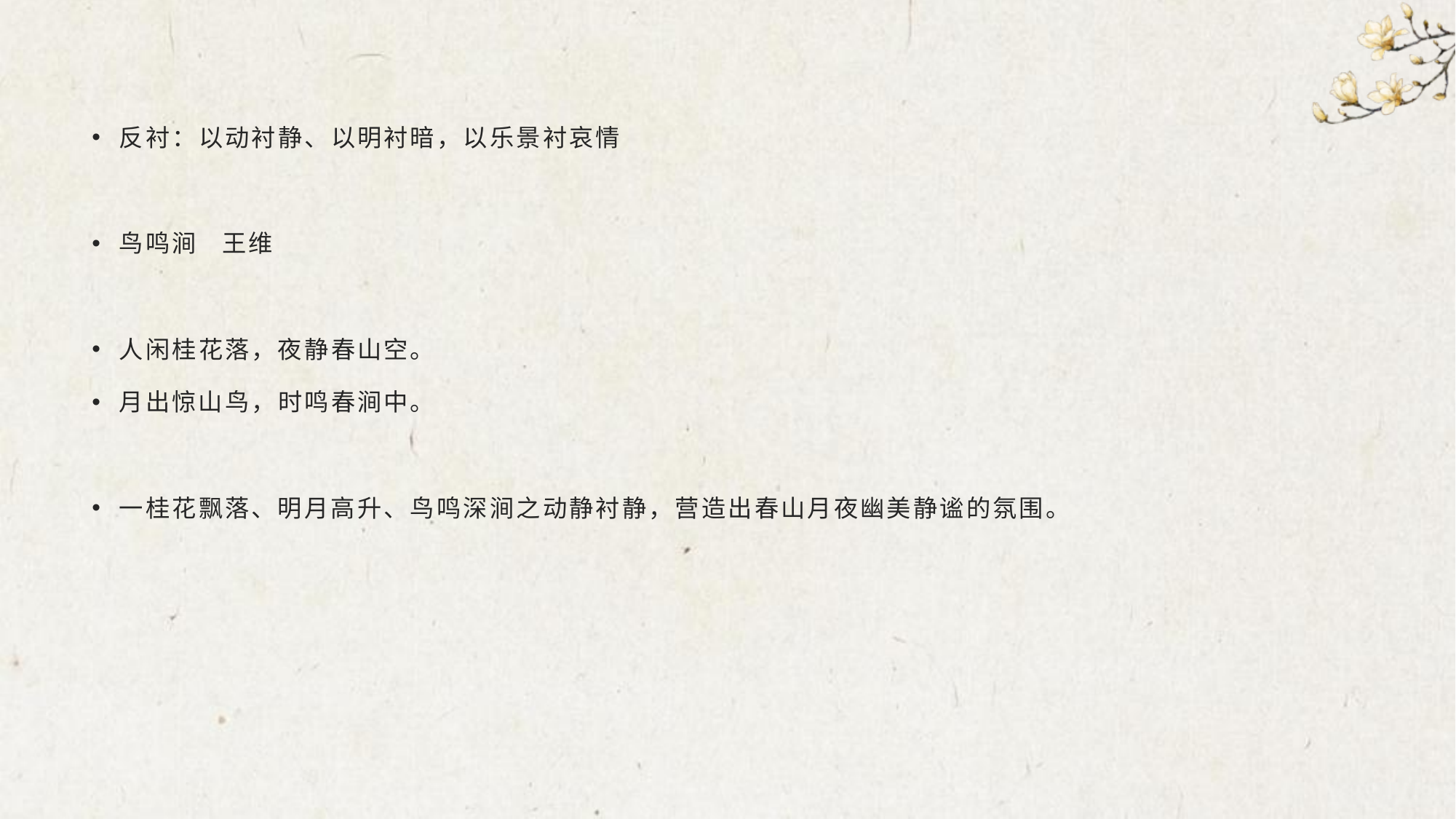

#
反衬：以动衬静、以明衬暗，以乐景衬哀情

鸟鸣涧   王维

人闲桂花落，夜静春山空。
月出惊山鸟，时鸣春涧中。

一桂花飘落、明月高升、鸟鸣深涧之动静衬静，营造出春山月夜幽美静谧的氛围。